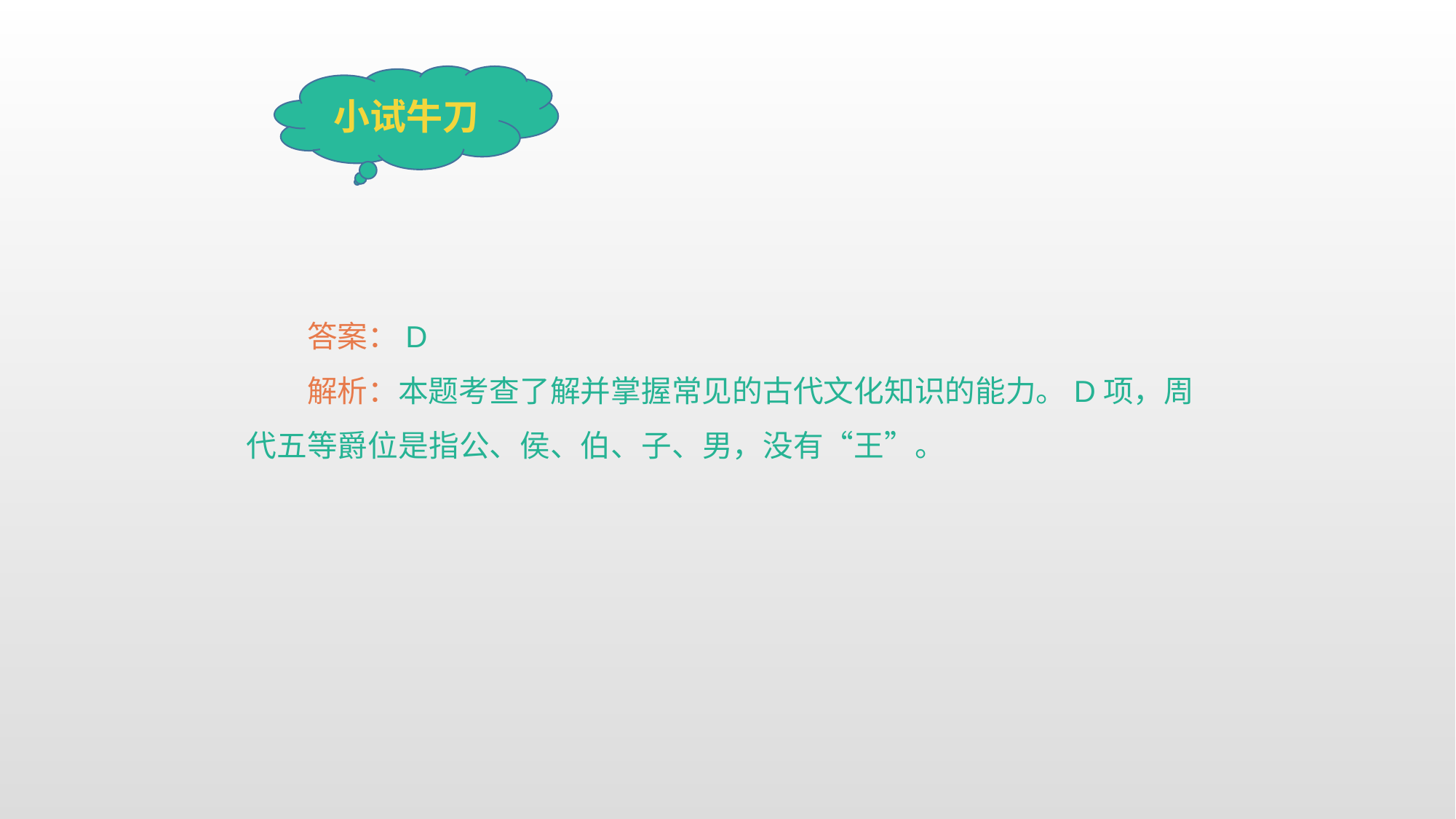

小试牛刀
答案：D
解析：本题考查了解并掌握常见的古代文化知识的能力。D项，周代五等爵位是指公、侯、伯、子、男，没有“王”。